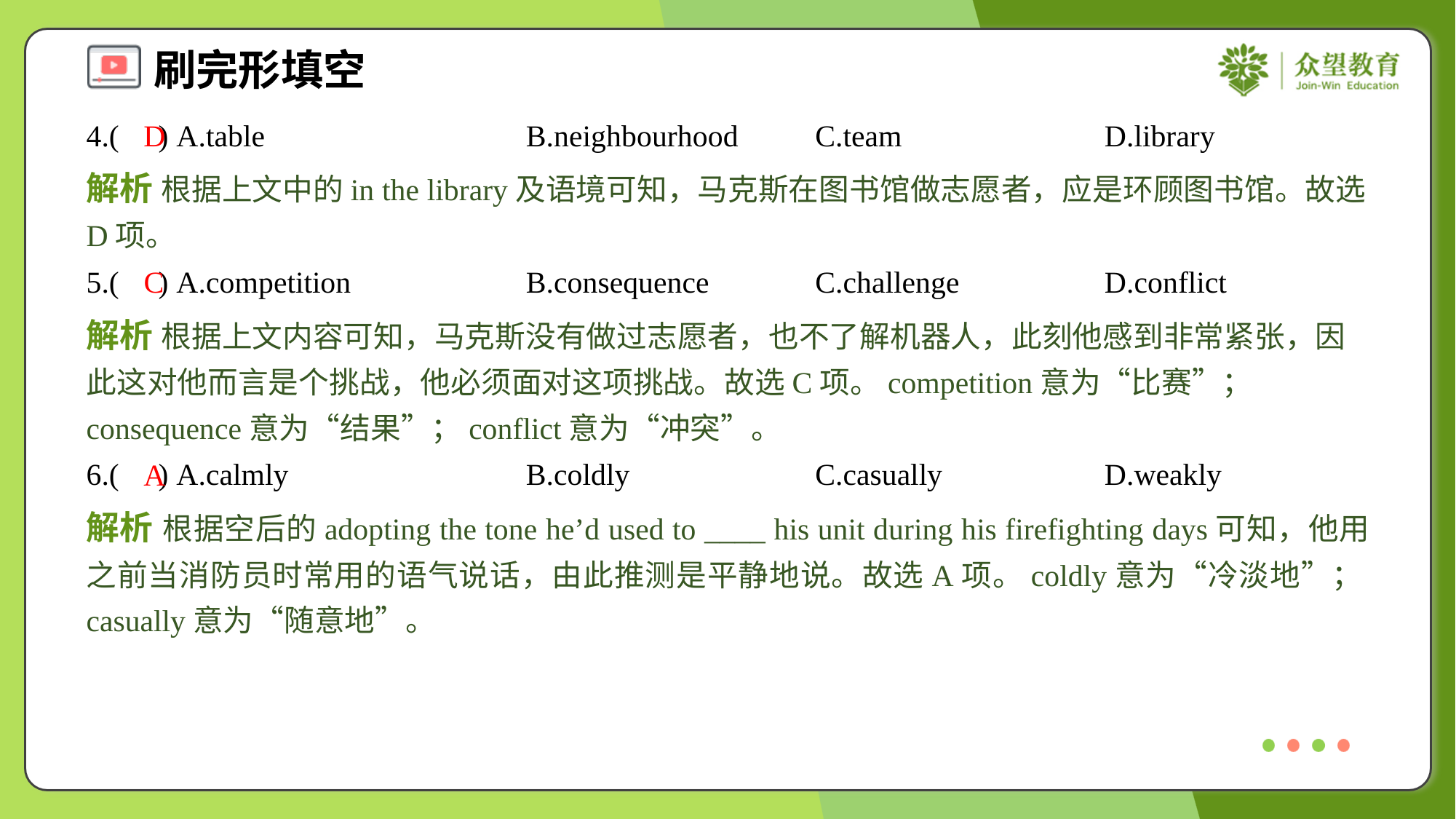

4.(     ) A.table	B.neighbourhood	C.team	D.library
D
解析 根据上文中的in the library及语境可知，马克斯在图书馆做志愿者，应是环顾图书馆。故选D项。
5.(     ) A.competition	B.consequence	C.challenge	D.conflict
C
解析 根据上文内容可知，马克斯没有做过志愿者，也不了解机器人，此刻他感到非常紧张，因此这对他而言是个挑战，他必须面对这项挑战。故选C项。competition意为“比赛”；consequence意为“结果”；conflict意为“冲突”。
6.(     ) A.calmly	B.coldly	C.casually	D.weakly
A
解析 根据空后的adopting the tone he’d used to ____ his unit during his firefighting days可知，他用之前当消防员时常用的语气说话，由此推测是平静地说。故选A项。coldly意为“冷淡地”；casually意为“随意地”。